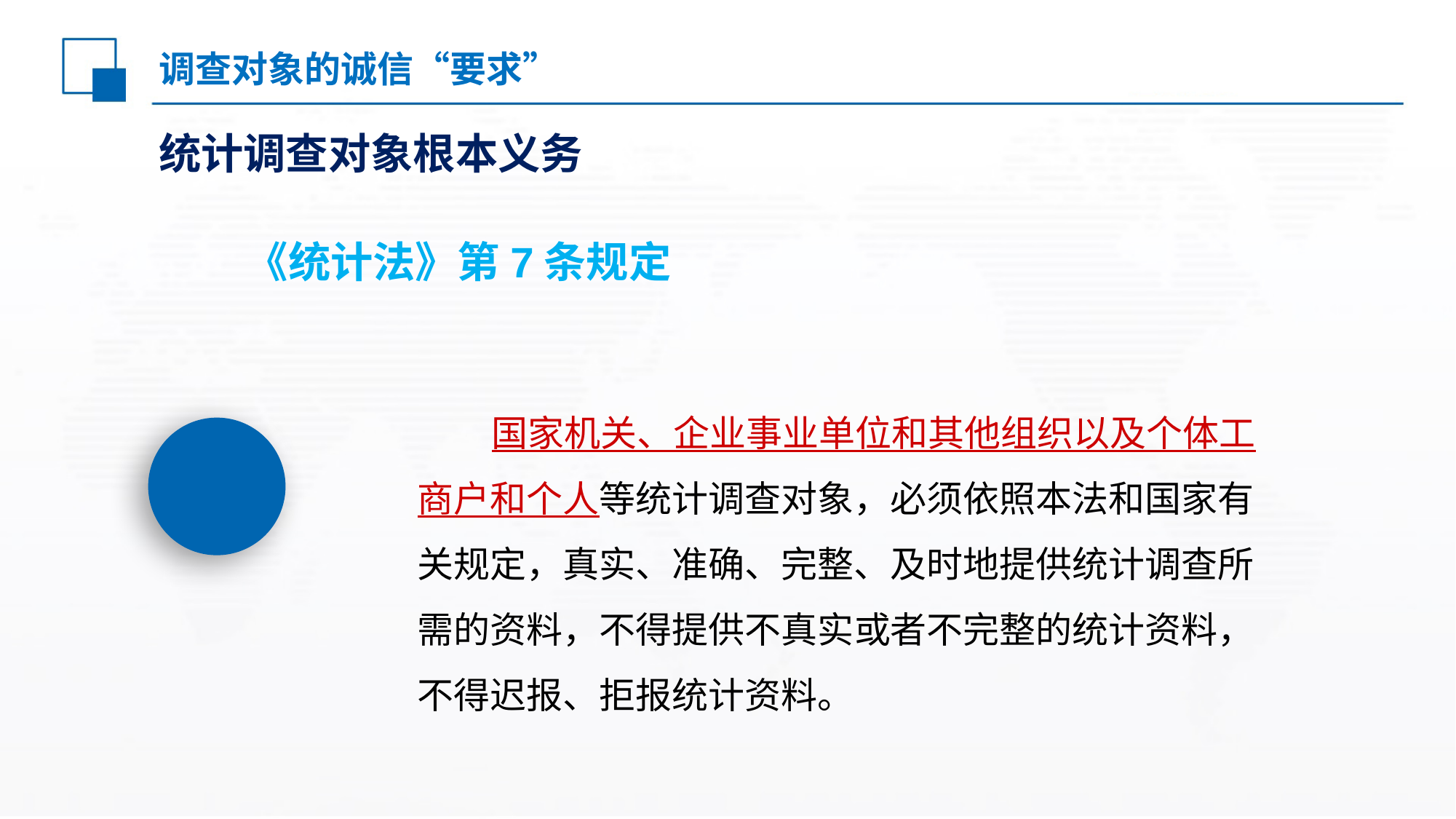

调查对象的诚信“要求”
统计调查对象根本义务
《统计法》第7条规定
        国家机关、企业事业单位和其他组织以及个体工商户和个人等统计调查对象，必须依照本法和国家有关规定，真实、准确、完整、及时地提供统计调查所需的资料，不得提供不真实或者不完整的统计资料，不得迟报、拒报统计资料。